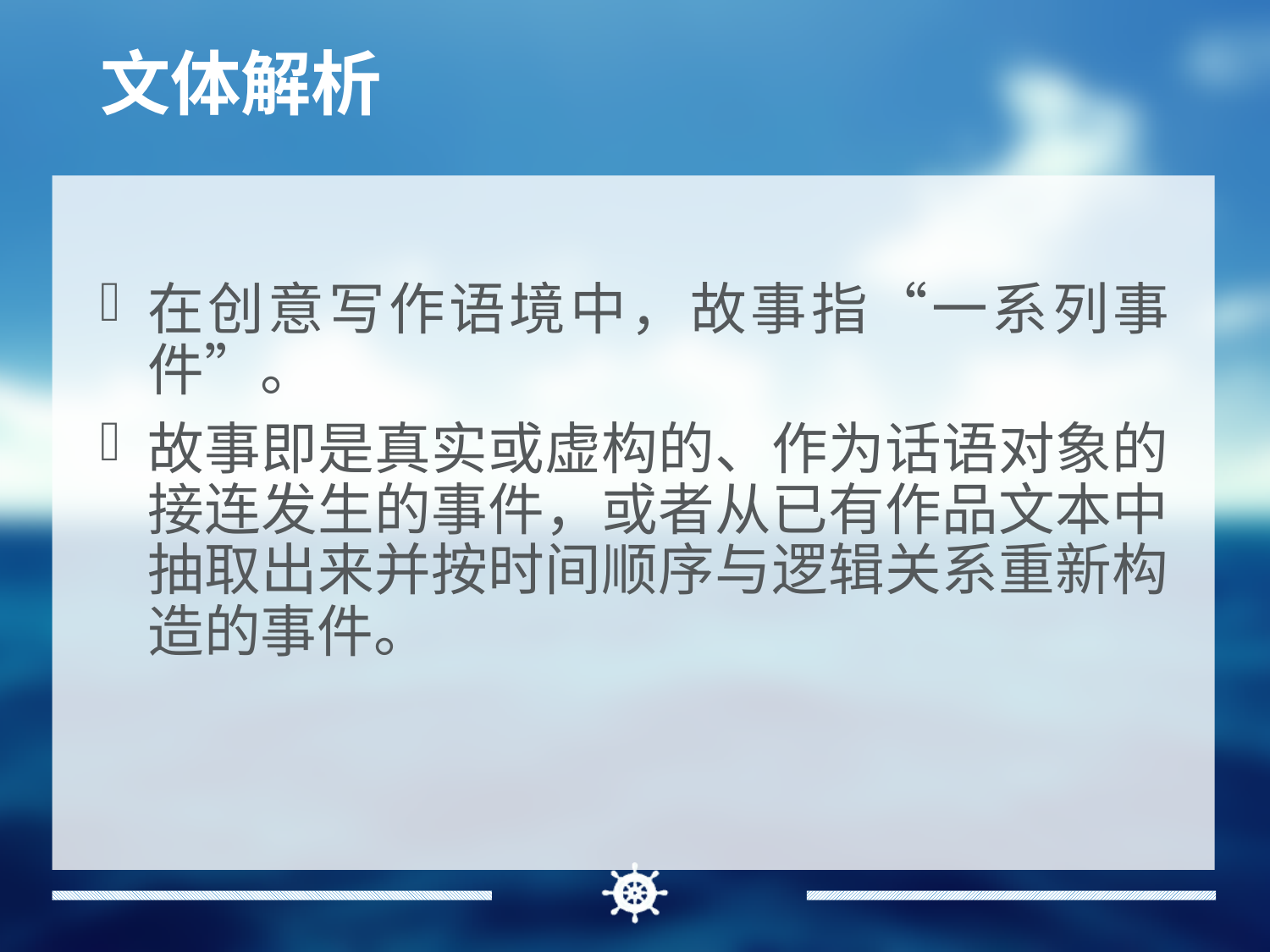

# 文体解析

在创意写作语境中，故事指“一系列事件”。
故事即是真实或虚构的、作为话语对象的接连发生的事件，或者从已有作品文本中抽取出来并按时间顺序与逻辑关系重新构造的事件。